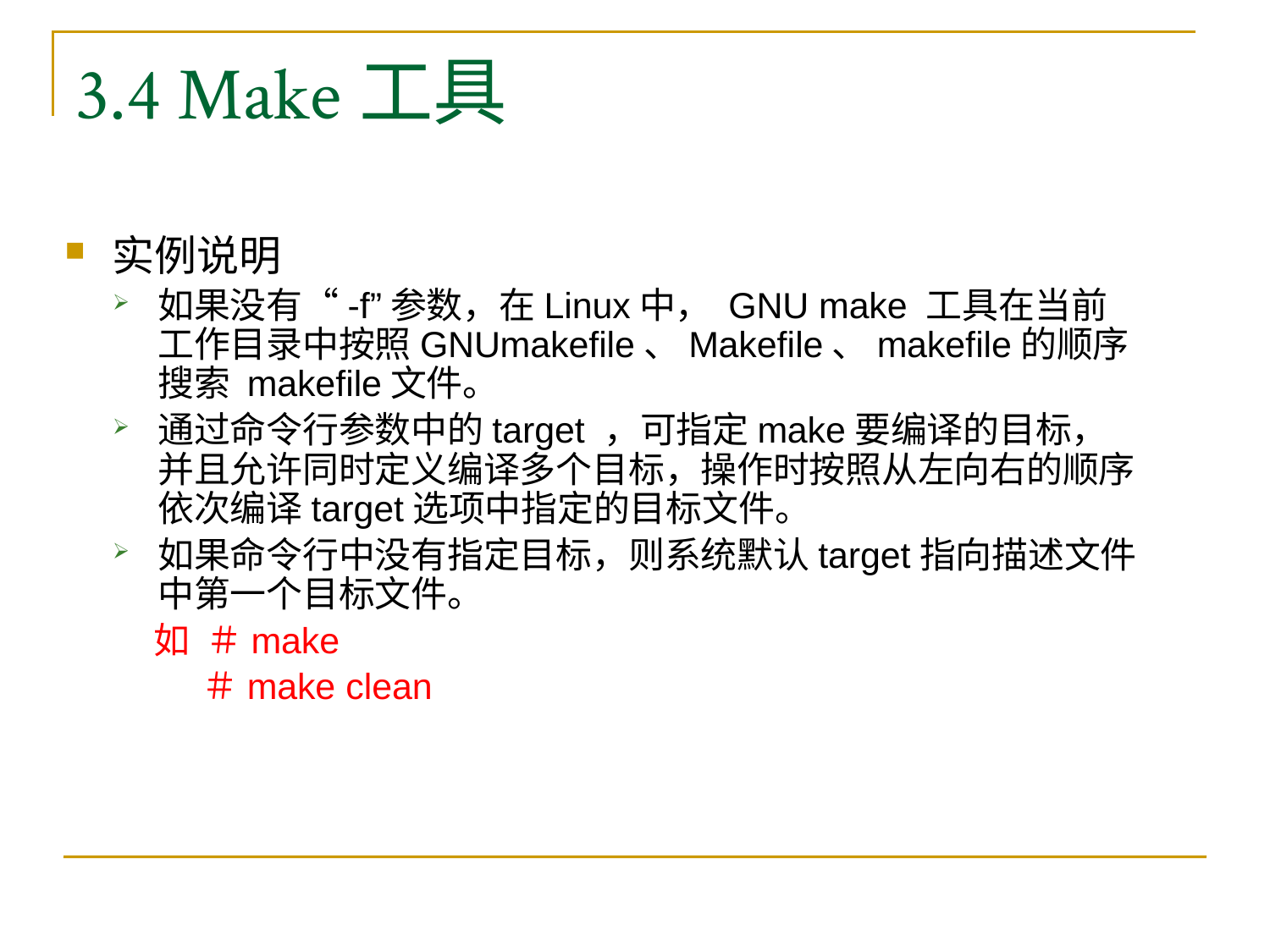

# 3.4 Make工具
实例说明
如果没有“-f”参数，在Linux中， GNU make 工具在当前工作目录中按照GNUmakefile、Makefile、makefile的顺序搜索 makefile文件。
通过命令行参数中的target ，可指定make要编译的目标，并且允许同时定义编译多个目标，操作时按照从左向右的顺序依次编译target选项中指定的目标文件。
如果命令行中没有指定目标，则系统默认target指向描述文件中第一个目标文件。
          如  ＃make
                ＃make clean